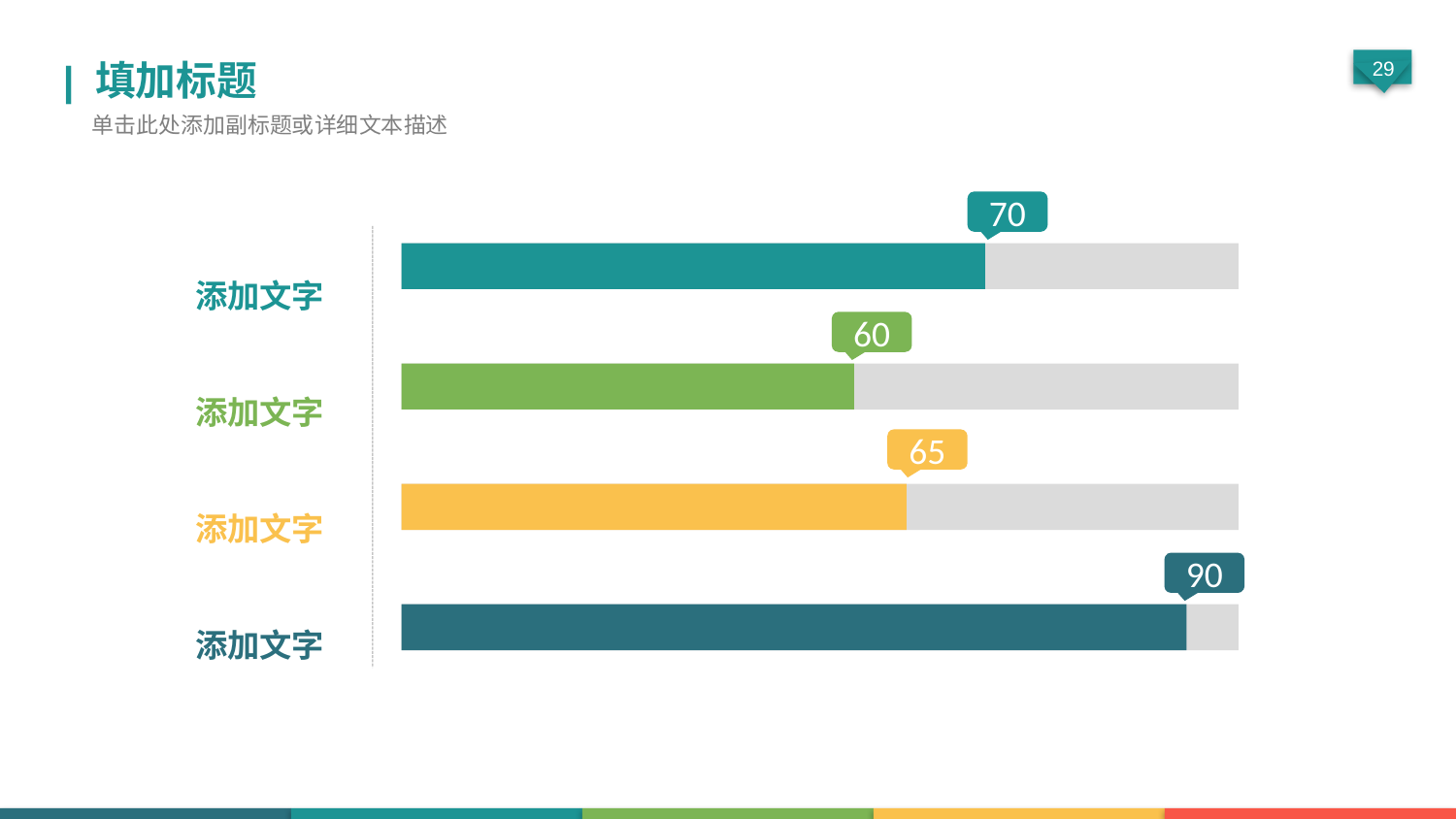

| 填加标题
单击此处添加副标题或详细文本描述
添加文字
添加文字
添加文字
添加文字
70

60

65

90